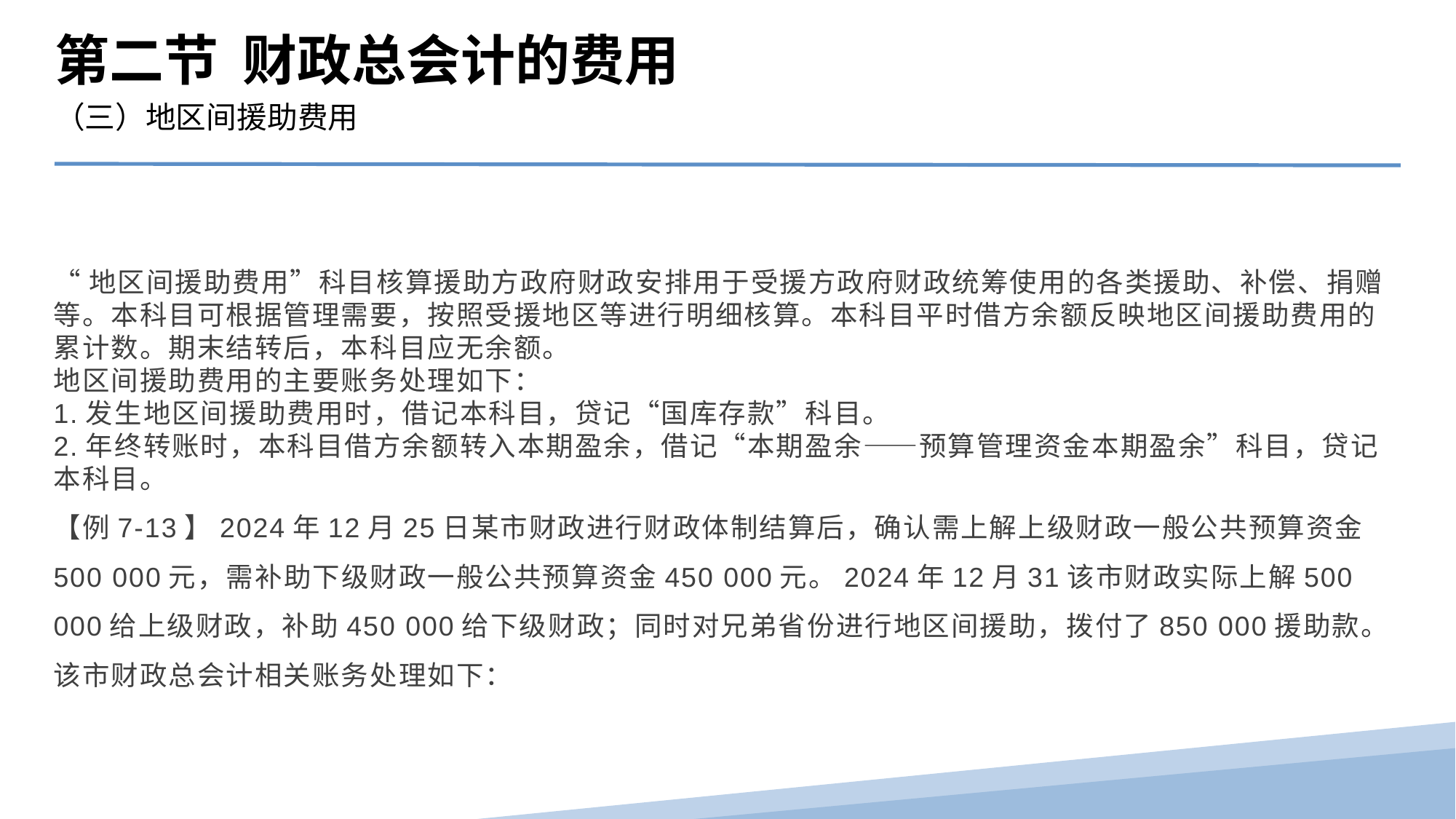

第二节  财政总会计的费用
（三）地区间援助费用
“地区间援助费用”科目核算援助方政府财政安排用于受援方政府财政统筹使用的各类援助、补偿、捐赠等。本科目可根据管理需要，按照受援地区等进行明细核算。本科目平时借方余额反映地区间援助费用的累计数。期末结转后，本科目应无余额。
地区间援助费用的主要账务处理如下：
1.发生地区间援助费用时，借记本科目，贷记“国库存款”科目。
2.年终转账时，本科目借方余额转入本期盈余，借记“本期盈余——预算管理资金本期盈余”科目，贷记本科目。
【例7-13】2024年12月25日某市财政进行财政体制结算后，确认需上解上级财政一般公共预算资金500 000元，需补助下级财政一般公共预算资金450 000元。2024年12月31该市财政实际上解500 000给上级财政，补助450 000给下级财政；同时对兄弟省份进行地区间援助，拨付了850 000援助款。该市财政总会计相关账务处理如下：